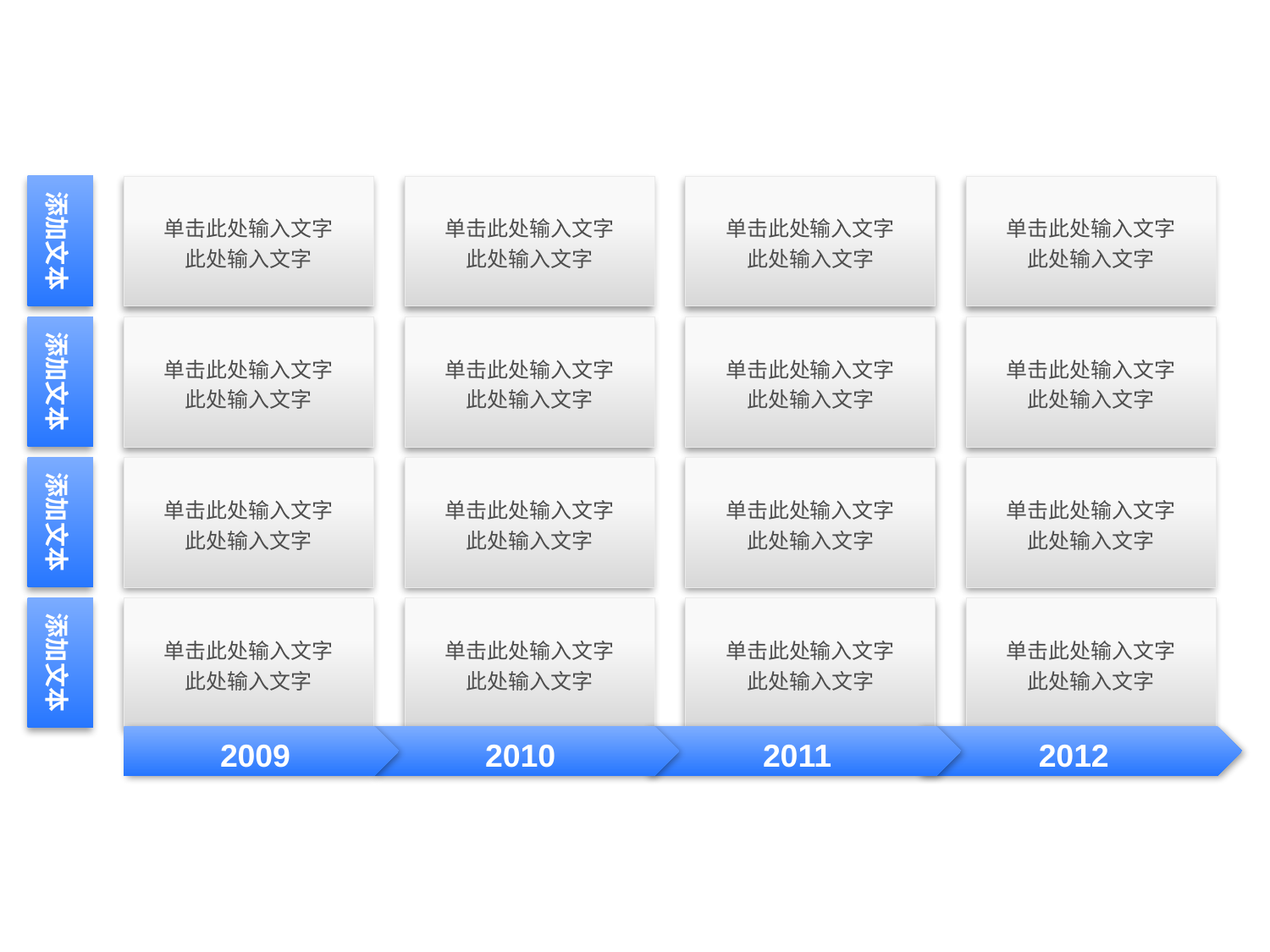

添加文本
单击此处输入文字
此处输入文字
单击此处输入文字
此处输入文字
单击此处输入文字
此处输入文字
单击此处输入文字
此处输入文字
添加文本
单击此处输入文字
此处输入文字
单击此处输入文字
此处输入文字
单击此处输入文字
此处输入文字
单击此处输入文字
此处输入文字
添加文本
单击此处输入文字
此处输入文字
单击此处输入文字
此处输入文字
单击此处输入文字
此处输入文字
单击此处输入文字
此处输入文字
添加文本
单击此处输入文字
此处输入文字
单击此处输入文字
此处输入文字
单击此处输入文字
此处输入文字
单击此处输入文字
此处输入文字
2009
2010
2011
2012